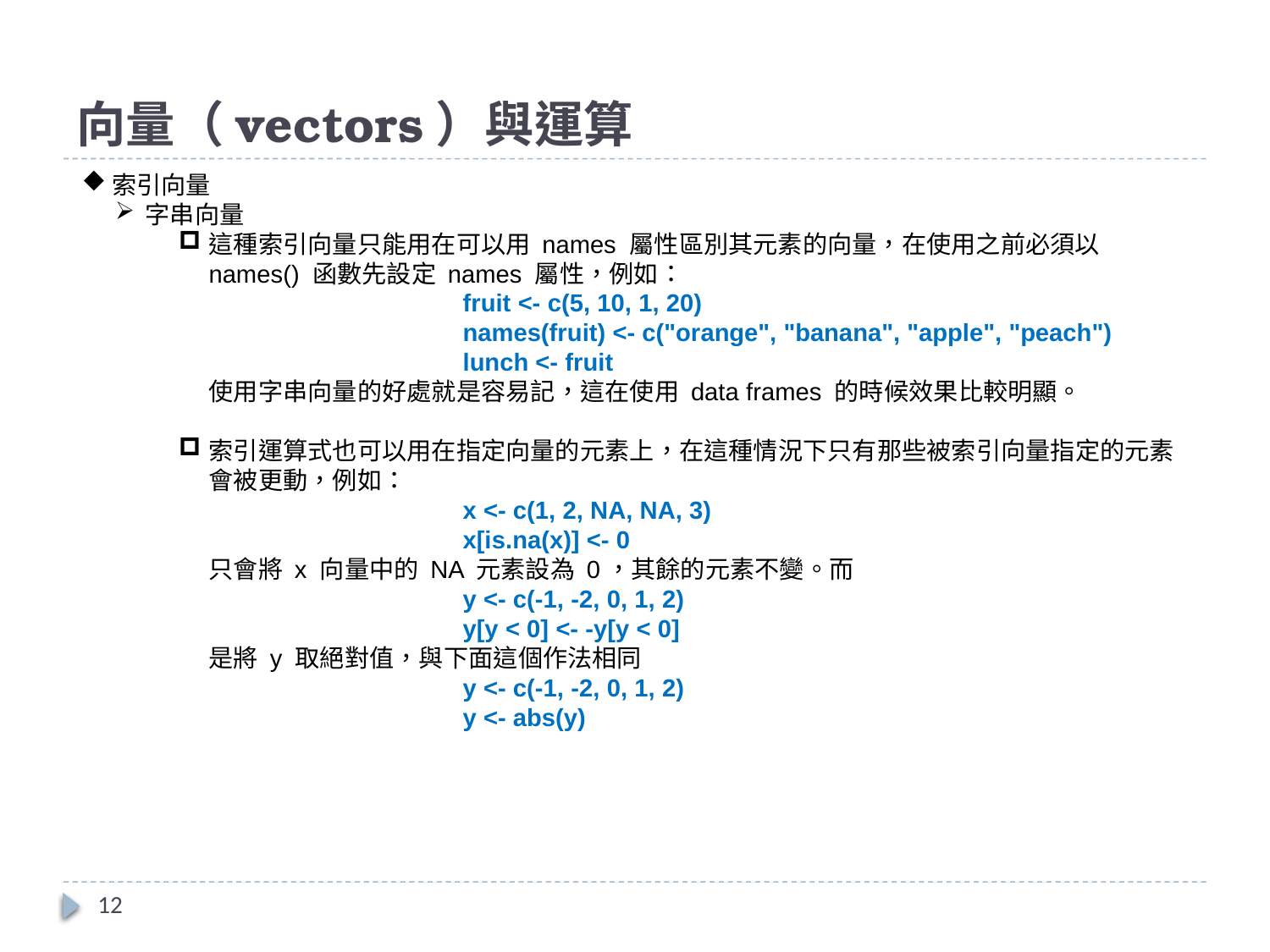

# 向量（vectors）與運算
索引向量
字串向量
這種索引向量只能用在可以用 names 屬性區別其元素的向量，在使用之前必須以 names() 函數先設定 names 屬性，例如：
		fruit <- c(5, 10, 1, 20)
		names(fruit) <- c("orange", "banana", "apple", "peach")
		lunch <- fruit
使用字串向量的好處就是容易記，這在使用 data frames 的時候效果比較明顯。

索引運算式也可以用在指定向量的元素上，在這種情況下只有那些被索引向量指定的元素會被更動，例如：
		x <- c(1, 2, NA, NA, 3)
		x[is.na(x)] <- 0
只會將 x 向量中的 NA 元素設為 0，其餘的元素不變。而
		y <- c(-1, -2, 0, 1, 2)
		y[y < 0] <- -y[y < 0]
是將 y 取絕對值，與下面這個作法相同
		y <- c(-1, -2, 0, 1, 2)
		y <- abs(y)
12